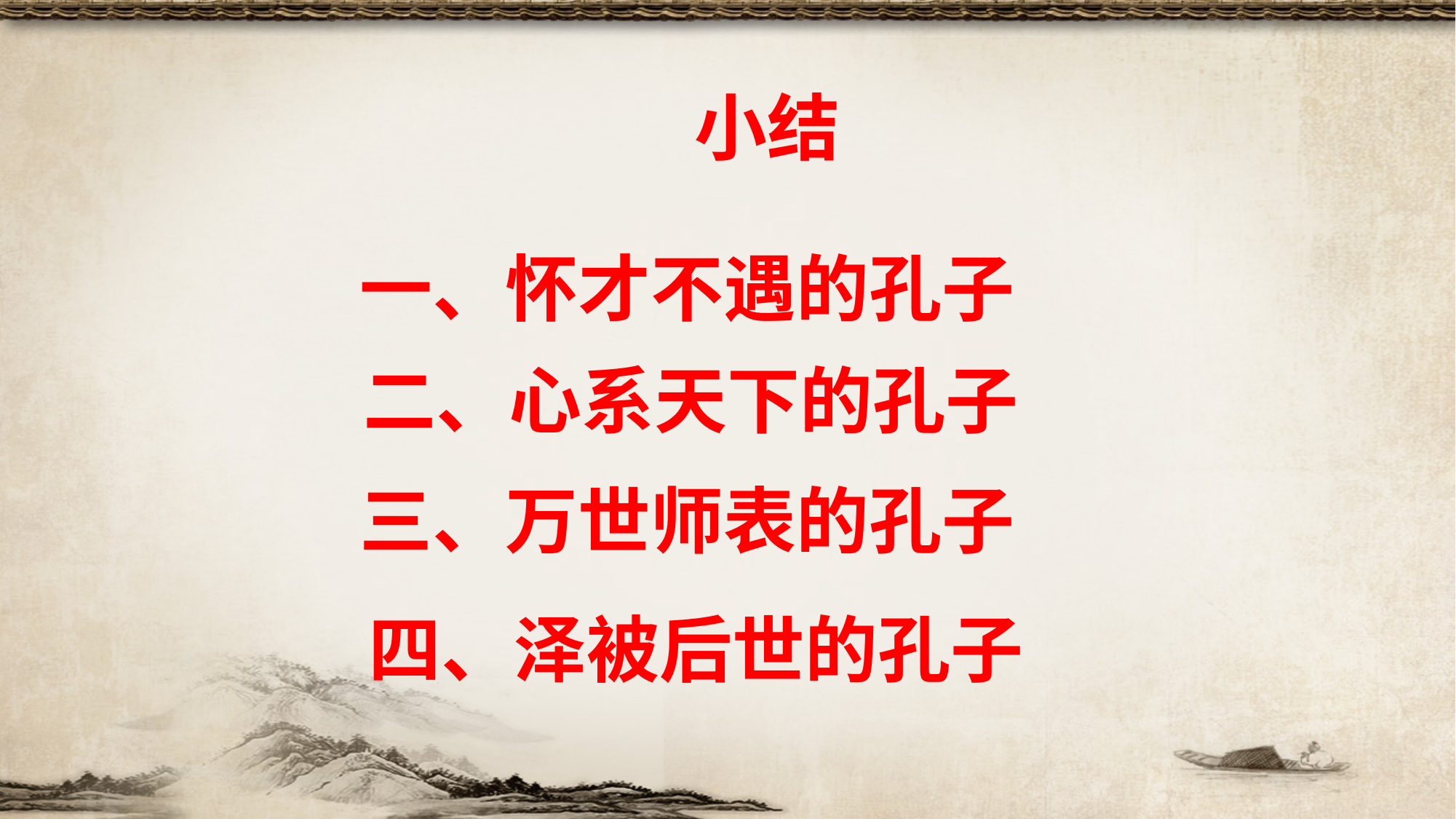

小结
一、怀才不遇的孔子
二、心系天下的孔子

三、万世师表的孔子
四、泽被后世的孔子